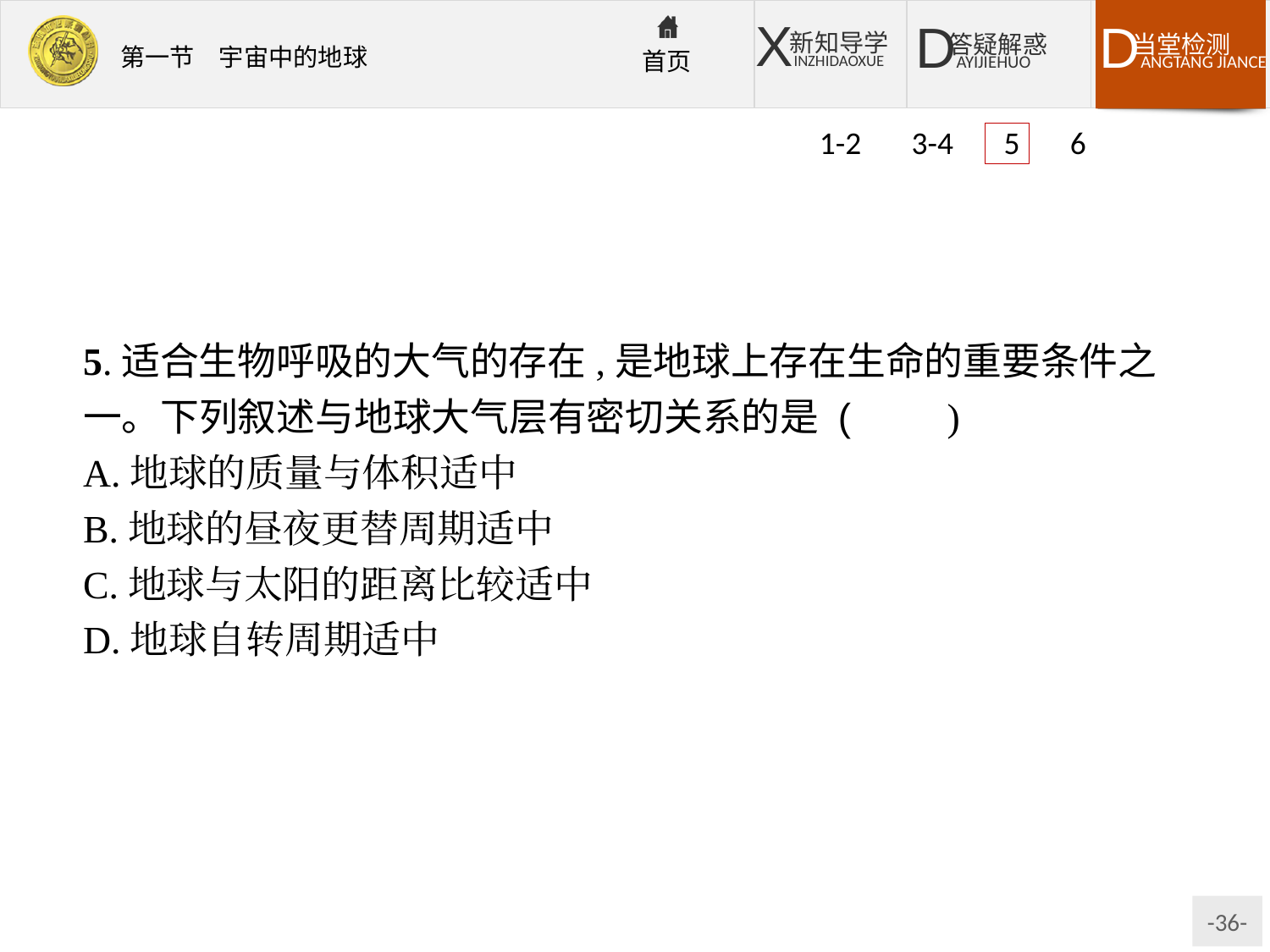

1-2       3-4       5       6

5.适合生物呼吸的大气的存在,是地球上存在生命的重要条件之一。下列叙述与地球大气层有密切关系的是 (　　)
A.地球的质量与体积适中
B.地球的昼夜更替周期适中
C.地球与太阳的距离比较适中
D.地球自转周期适中